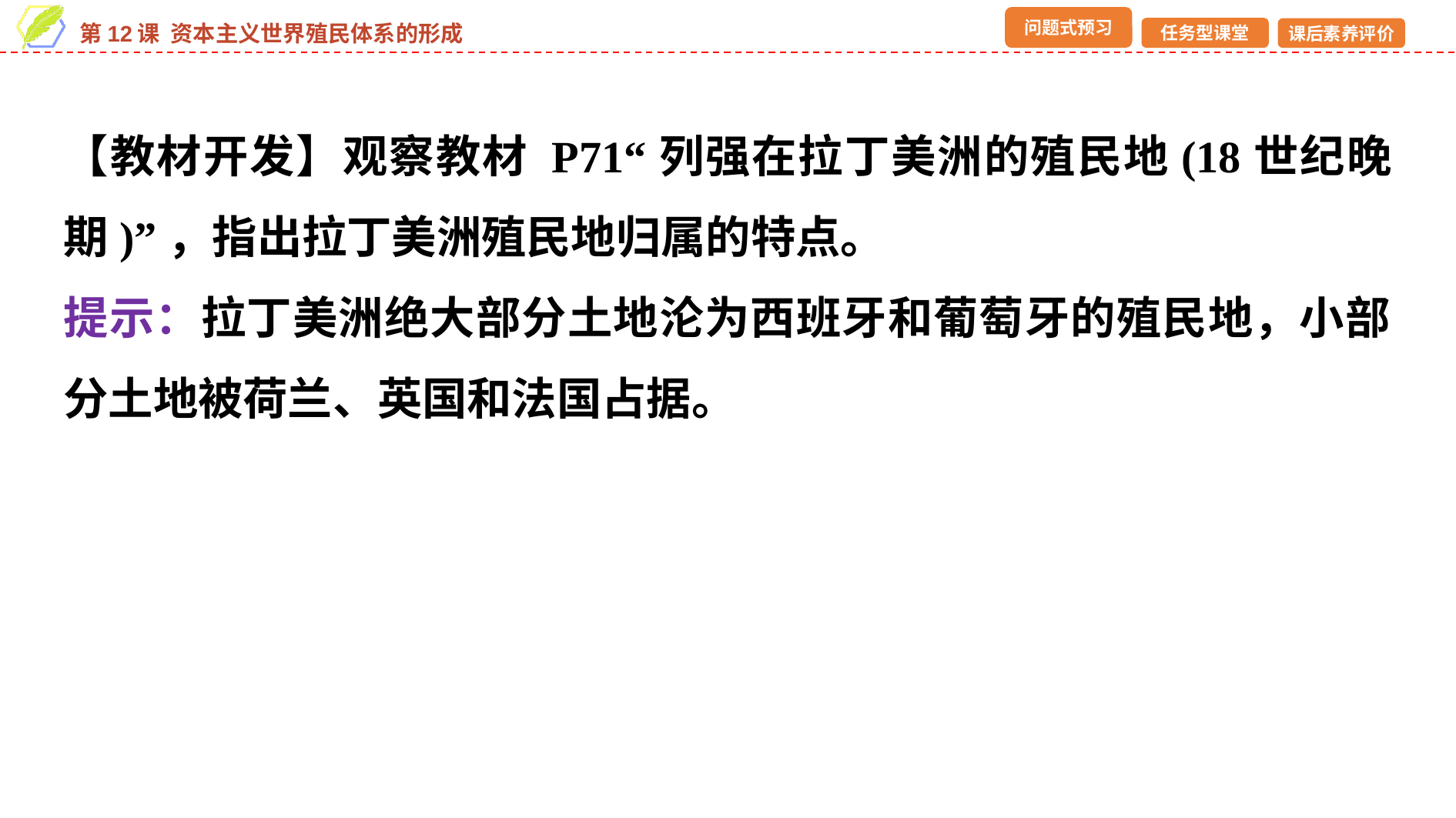

【教材开发】观察教材 P71“列强在拉丁美洲的殖民地(18世纪晚期)”，指出拉丁美洲殖民地归属的特点。
提示：拉丁美洲绝大部分土地沦为西班牙和葡萄牙的殖民地，小部分土地被荷兰、英国和法国占据。